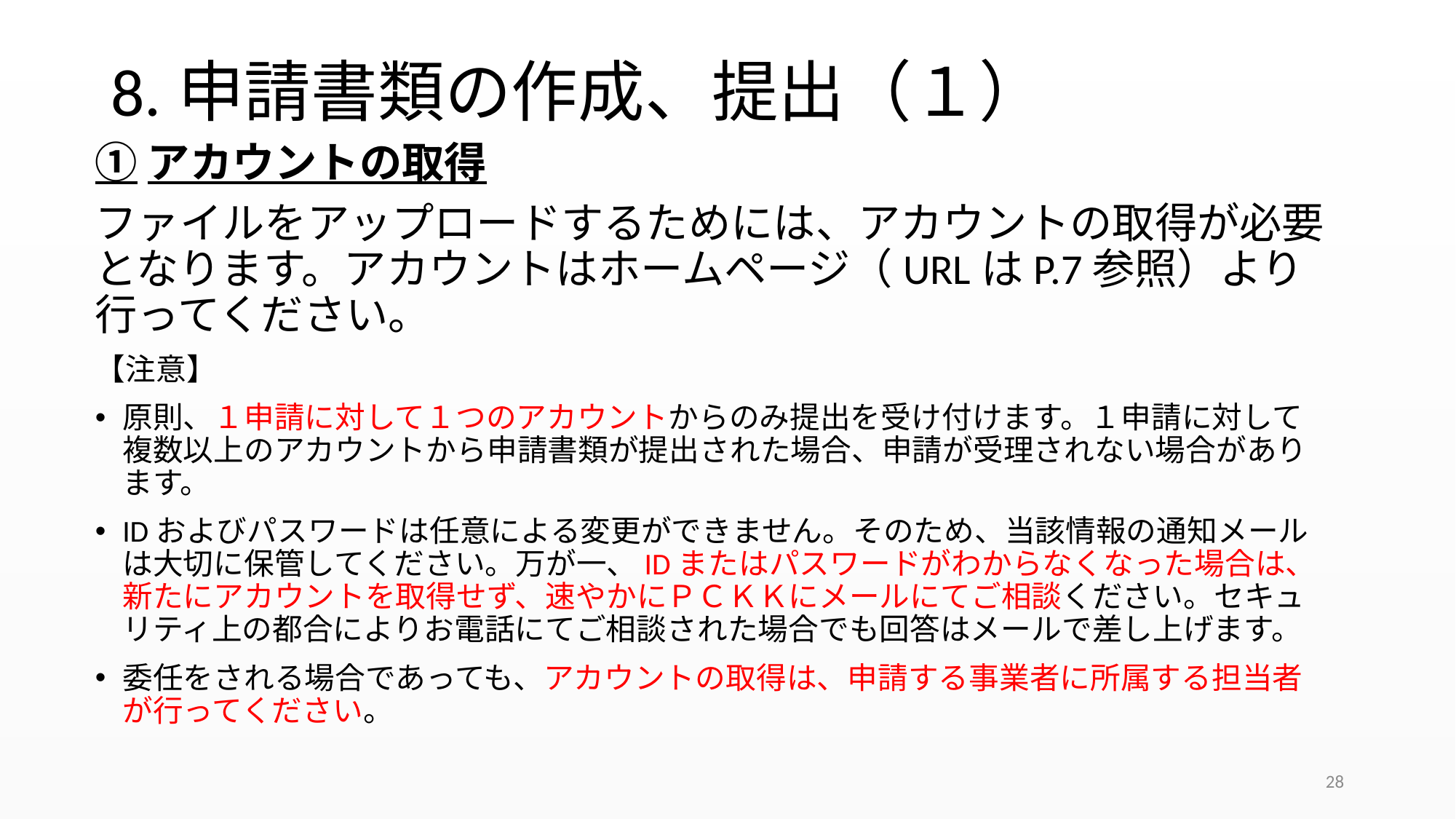

# 8.申請書類の作成、提出（１）
①アカウントの取得
ファイルをアップロードするためには、アカウントの取得が必要となります。アカウントはホームページ（URLはP.7参照）より行ってください。
【注意】
原則、１申請に対して１つのアカウントからのみ提出を受け付けます。１申請に対して複数以上のアカウントから申請書類が提出された場合、申請が受理されない場合があります。
IDおよびパスワードは任意による変更ができません。そのため、当該情報の通知メールは大切に保管してください。万が一、IDまたはパスワードがわからなくなった場合は、新たにアカウントを取得せず、速やかにＰＣＫＫにメールにてご相談ください。セキュリティ上の都合によりお電話にてご相談された場合でも回答はメールで差し上げます。
委任をされる場合であっても、アカウントの取得は、申請する事業者に所属する担当者が行ってください。

28